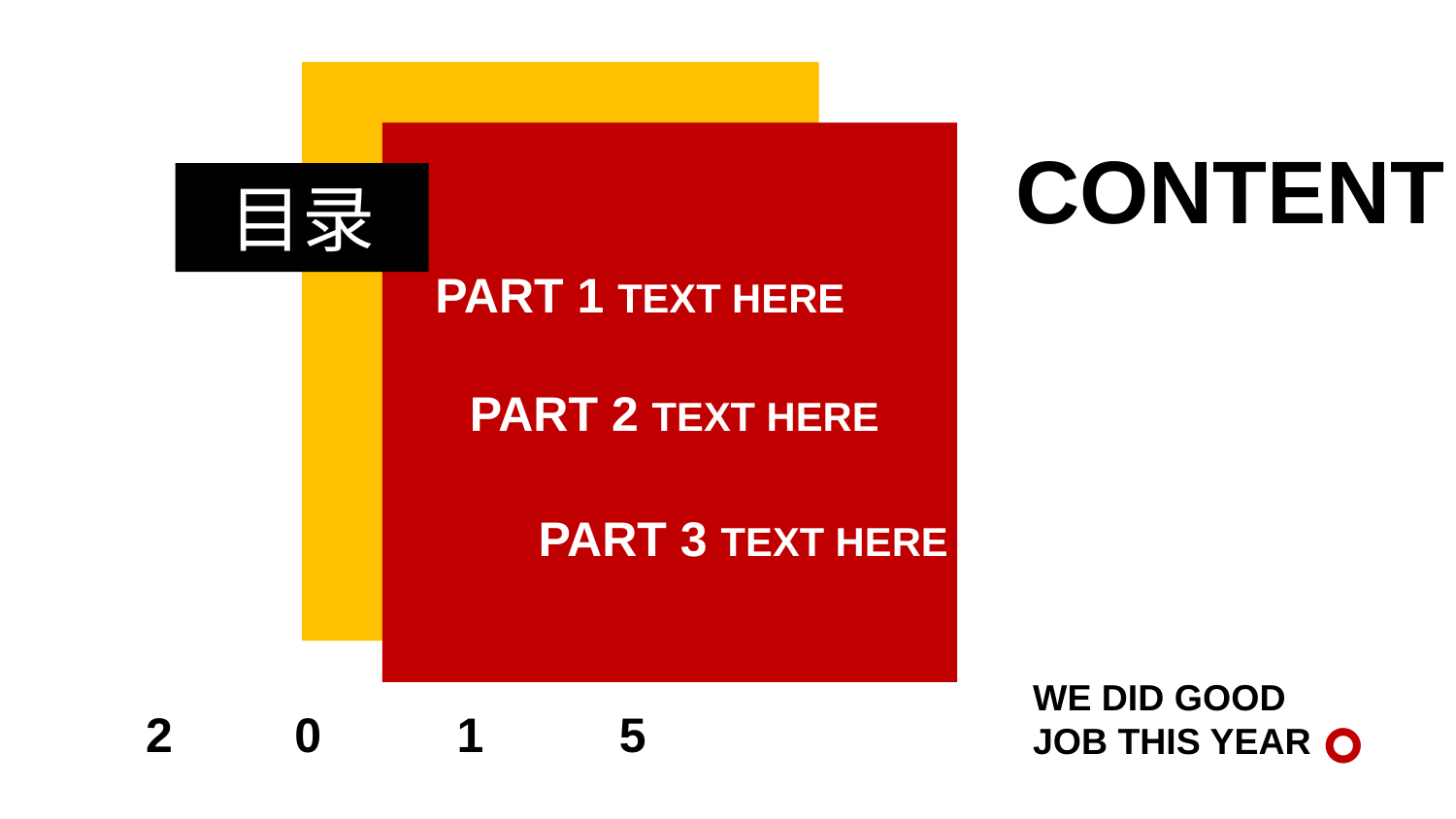

CONTENT

目录
PART 1 TEXT HERE
PART 2 TEXT HERE
PART 3 TEXT HERE
。
WE DID GOOD
JOB THIS YEAR
2         0          1          5